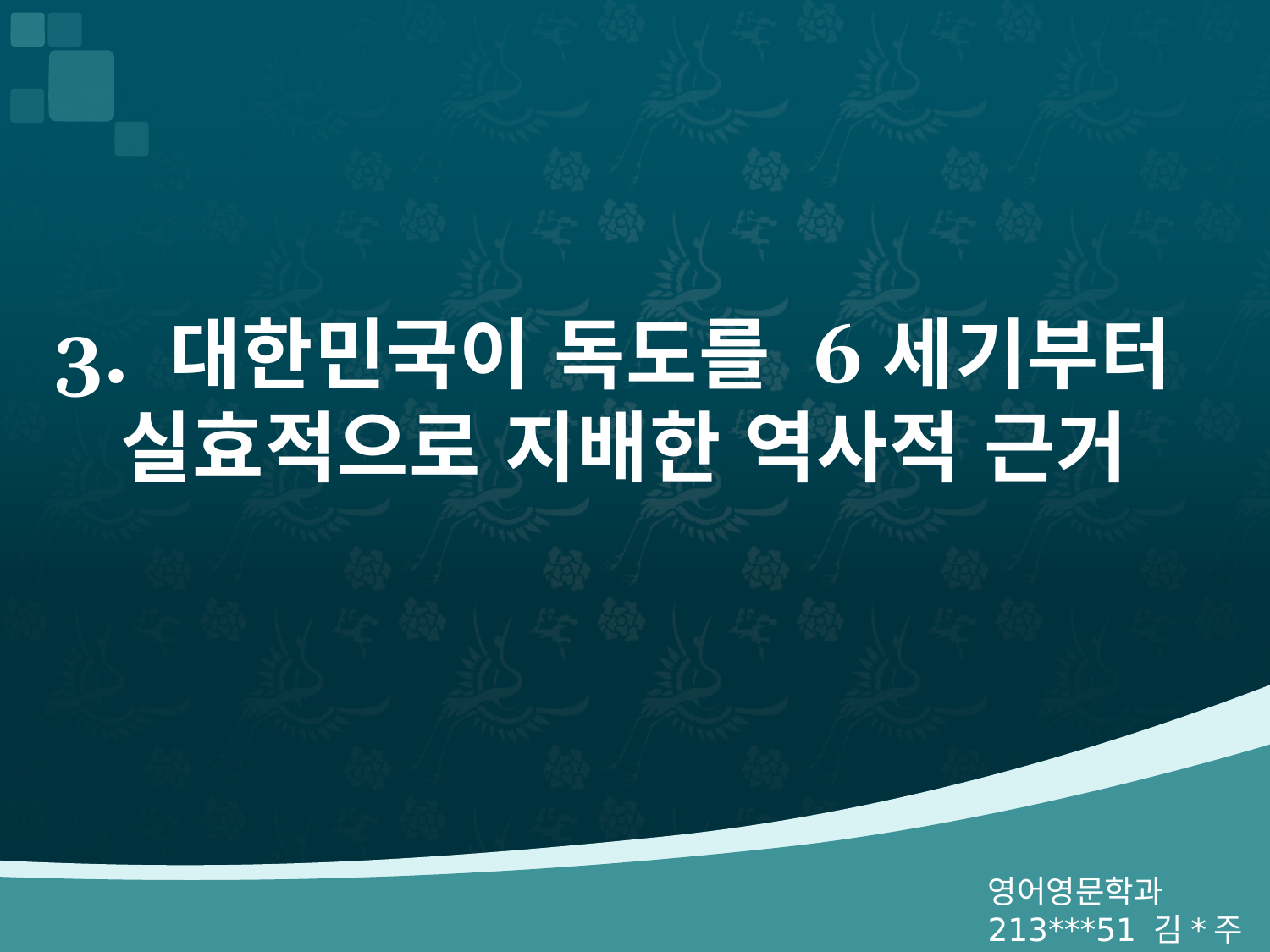

# 3. 대한민국이 독도를 6세기부터 실효적으로 지배한 역사적 근거
영어영문학과
213***51 김*주